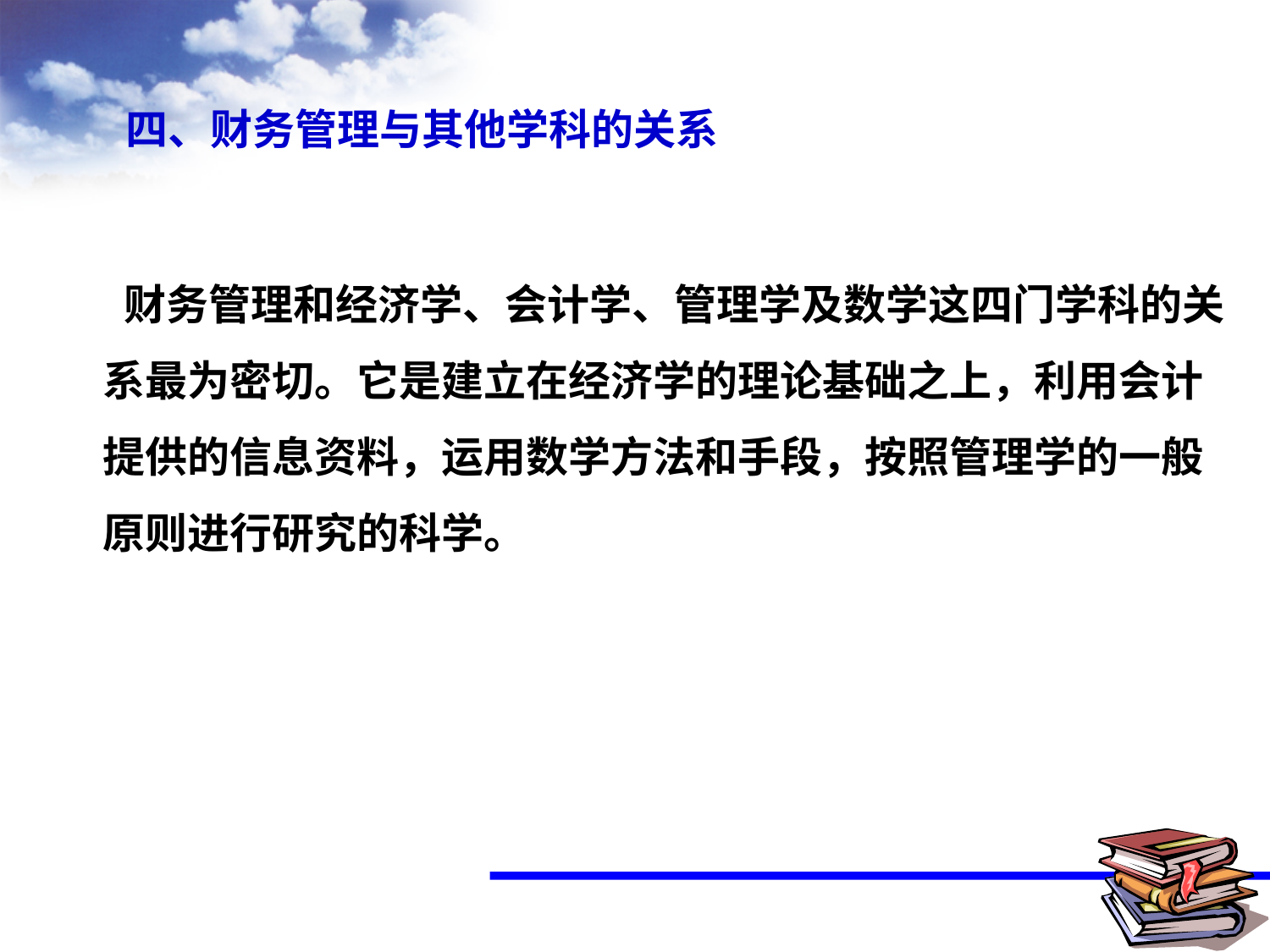

四、财务管理与其他学科的关系
        财务管理和经济学、会计学、管理学及数学这四门学科的关系最为密切。它是建立在经济学的理论基础之上，利用会计提供的信息资料，运用数学方法和手段，按照管理学的一般原则进行研究的科学。